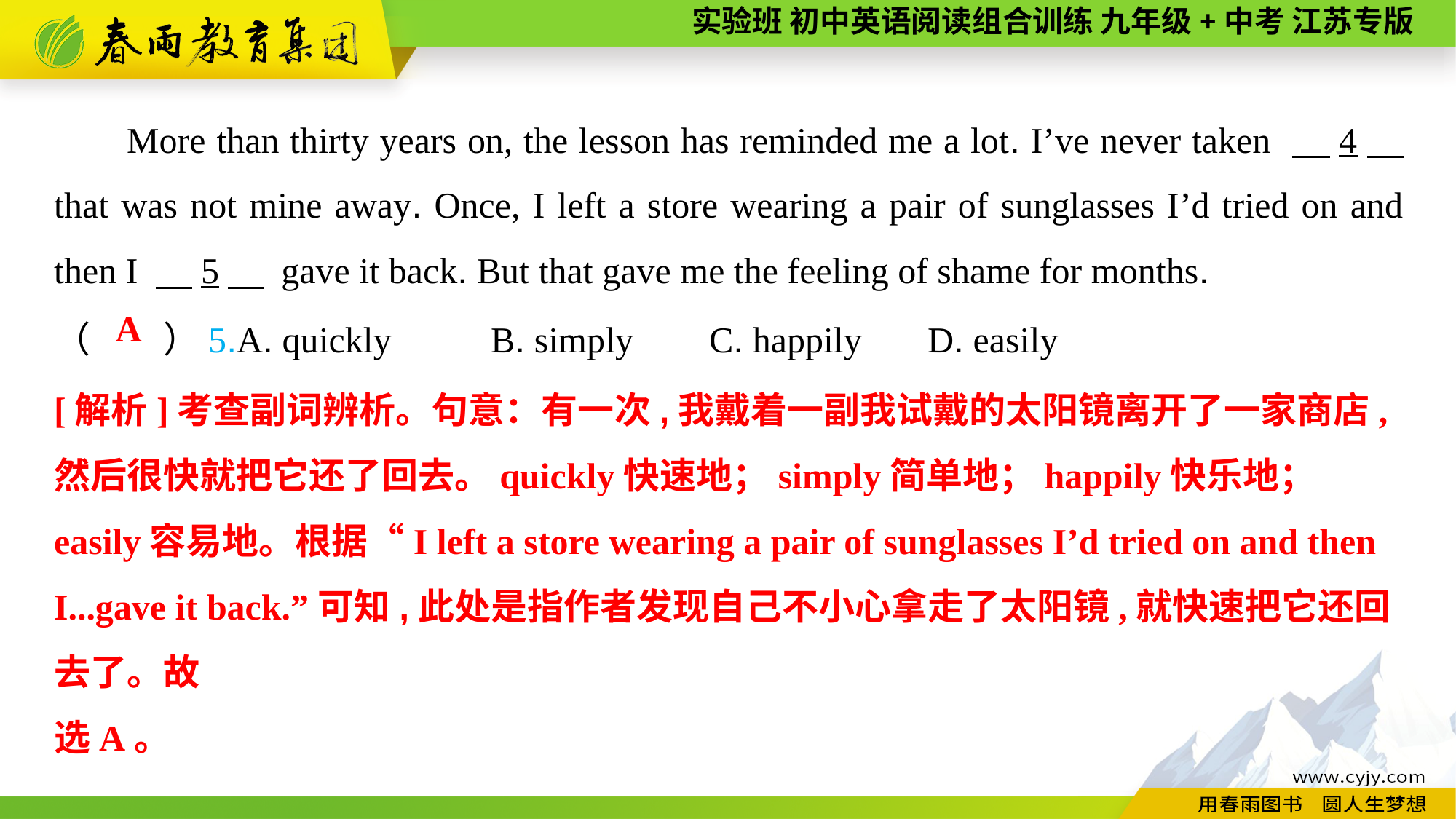

More than thirty years on, the lesson has reminded me a lot. I’ve never taken 　4　 that was not mine away. Once, I left a store wearing a pair of sunglasses I’d tried on and then I 　5　 gave it back. But that gave me the feeling of shame for months.
（　　）5.A. quickly	B. simply	C. happily	D. easily
A
[解析]考查副词辨析。句意：有一次,我戴着一副我试戴的太阳镜离开了一家商店,然后很快就把它还了回去。quickly快速地；simply简单地；happily快乐地；easily容易地。根据“I left a store wearing a pair of sunglasses I’d tried on and then I...gave it back.”可知,此处是指作者发现自己不小心拿走了太阳镜,就快速把它还回去了。故
选A。